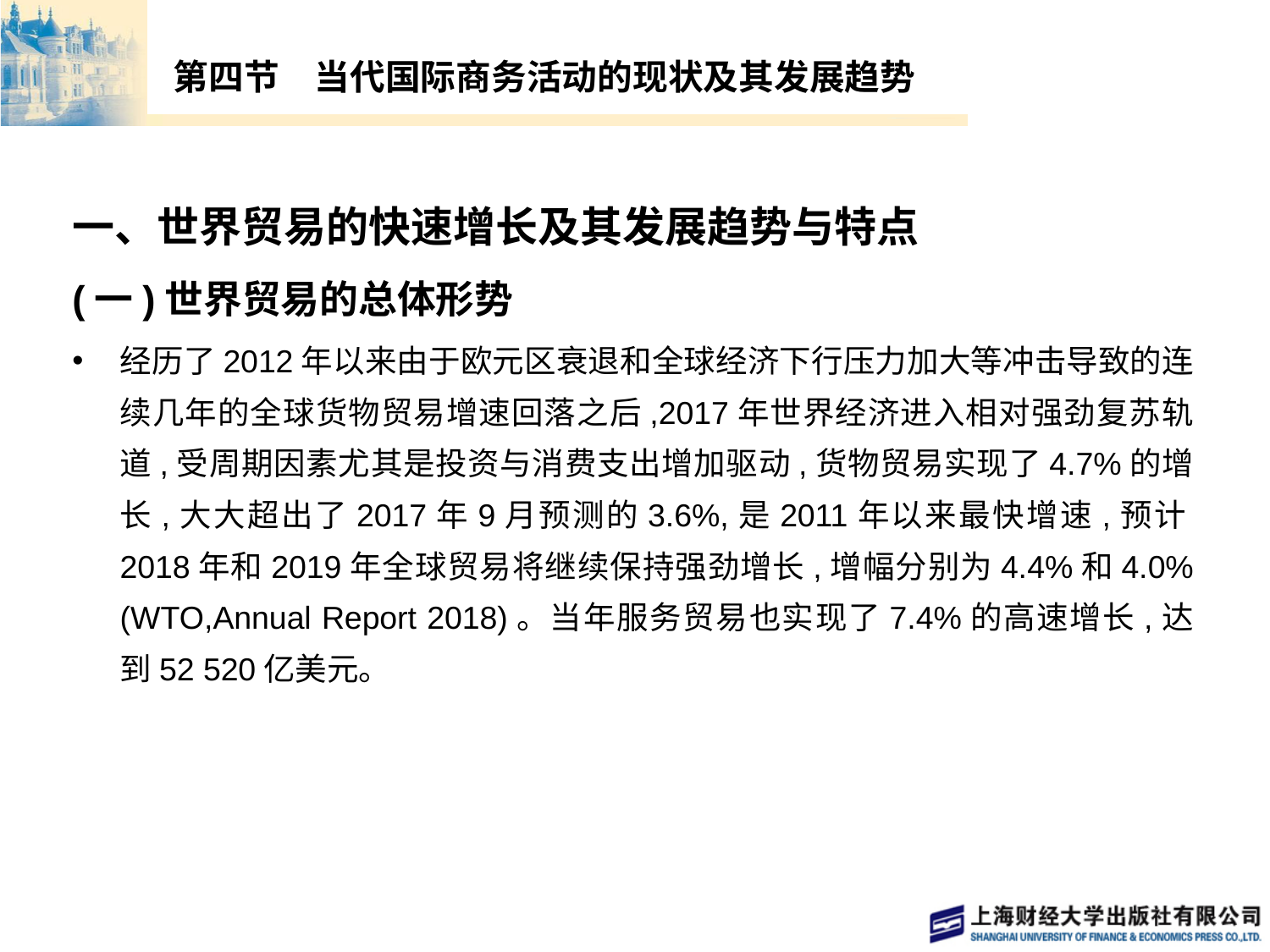

# 第四节　当代国际商务活动的现状及其发展趋势
一、世界贸易的快速增长及其发展趋势与特点
(一)世界贸易的总体形势
经历了2012年以来由于欧元区衰退和全球经济下行压力加大等冲击导致的连续几年的全球货物贸易增速回落之后,2017年世界经济进入相对强劲复苏轨道,受周期因素尤其是投资与消费支出增加驱动,货物贸易实现了4.7%的增长,大大超出了2017年9月预测的3.6%,是2011年以来最快增速,预计2018年和2019年全球贸易将继续保持强劲增长,增幅分别为4.4%和4.0%(WTO,Annual Report 2018)。当年服务贸易也实现了7.4%的高速增长,达到52 520亿美元。